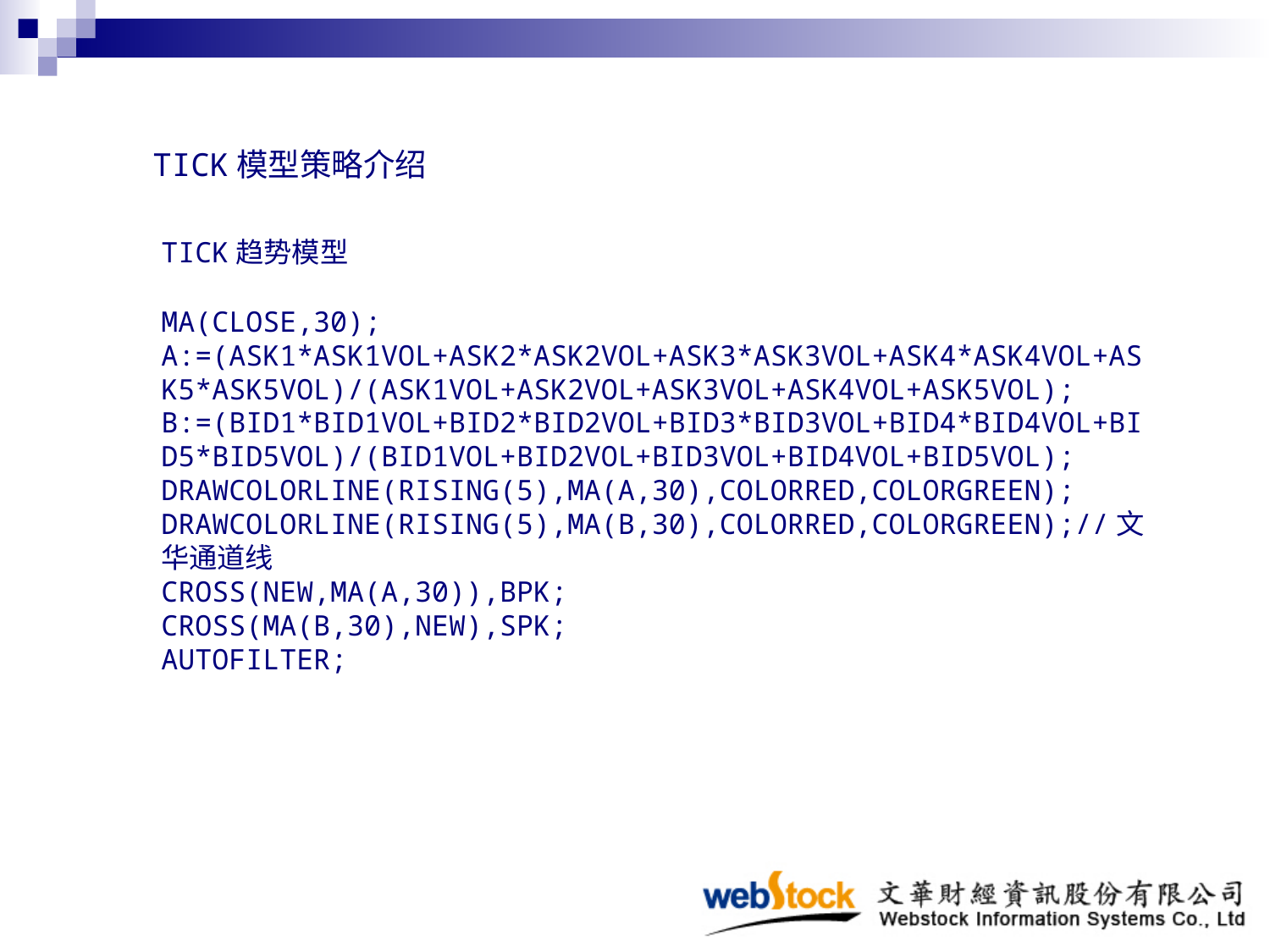

TICK模型策略介绍
TICK趋势模型
MA(CLOSE,30);
A:=(ASK1*ASK1VOL+ASK2*ASK2VOL+ASK3*ASK3VOL+ASK4*ASK4VOL+ASK5*ASK5VOL)/(ASK1VOL+ASK2VOL+ASK3VOL+ASK4VOL+ASK5VOL);
B:=(BID1*BID1VOL+BID2*BID2VOL+BID3*BID3VOL+BID4*BID4VOL+BID5*BID5VOL)/(BID1VOL+BID2VOL+BID3VOL+BID4VOL+BID5VOL);
DRAWCOLORLINE(RISING(5),MA(A,30),COLORRED,COLORGREEN);
DRAWCOLORLINE(RISING(5),MA(B,30),COLORRED,COLORGREEN);//文华通道线
CROSS(NEW,MA(A,30)),BPK;
CROSS(MA(B,30),NEW),SPK;
AUTOFILTER;